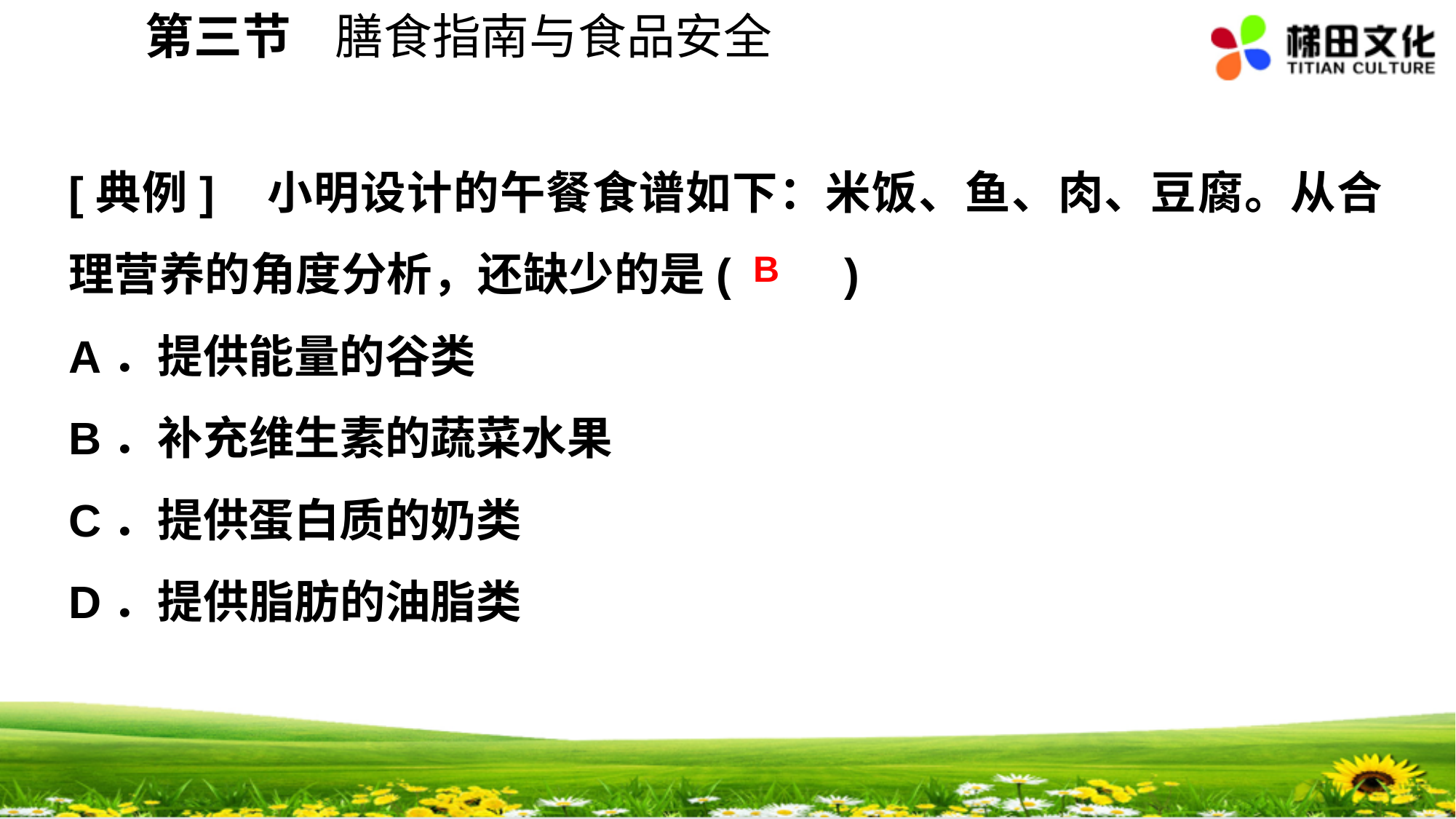

第三节    膳食指南与食品安全
[典例]   小明设计的午餐食谱如下：米饭、鱼、肉、豆腐。从合理营养的角度分析，还缺少的是(　　)
A．提供能量的谷类
B．补充维生素的蔬菜水果
C．提供蛋白质的奶类
D．提供脂肪的油脂类
B